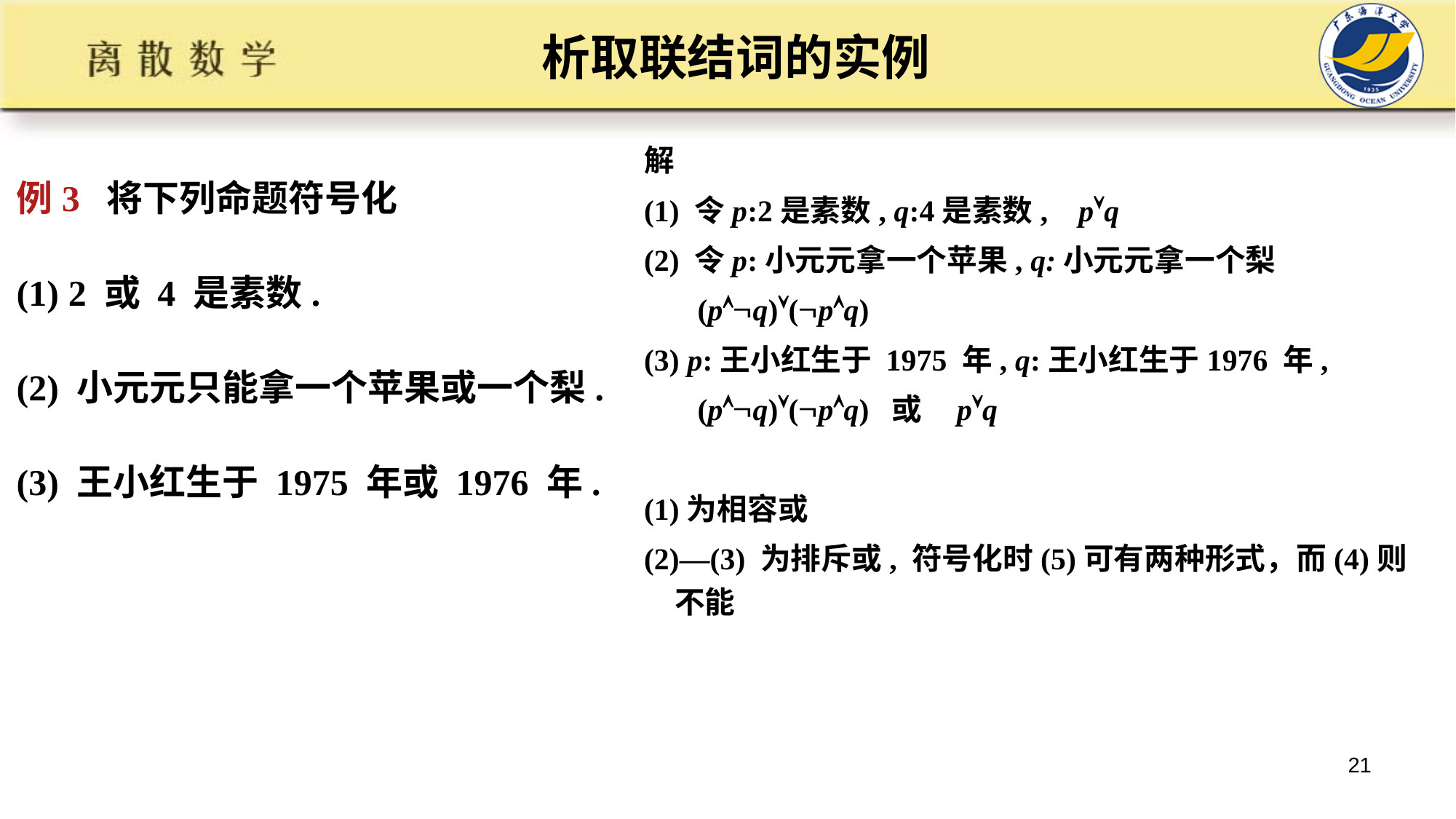

# 析取联结词的实例
例3  将下列命题符号化
(1) 2 或 4 是素数.
(2) 小元元只能拿一个苹果或一个梨.
(3) 王小红生于 1975 年或 1976 年.
解
(1) 令p:2是素数, q:4是素数,    p∨q
(2) 令p:小元元拿一个苹果, q:小元元拿一个梨
       (p∧¬q)∨(¬p∧q)
(3) p:王小红生于 1975 年, q:王小红生于1976 年,
       (p∧¬q)∨(¬p∧q)  或    p∨q

(1)为相容或
(2)—(3) 为排斥或, 符号化时(5)可有两种形式，而(4)则不能
21